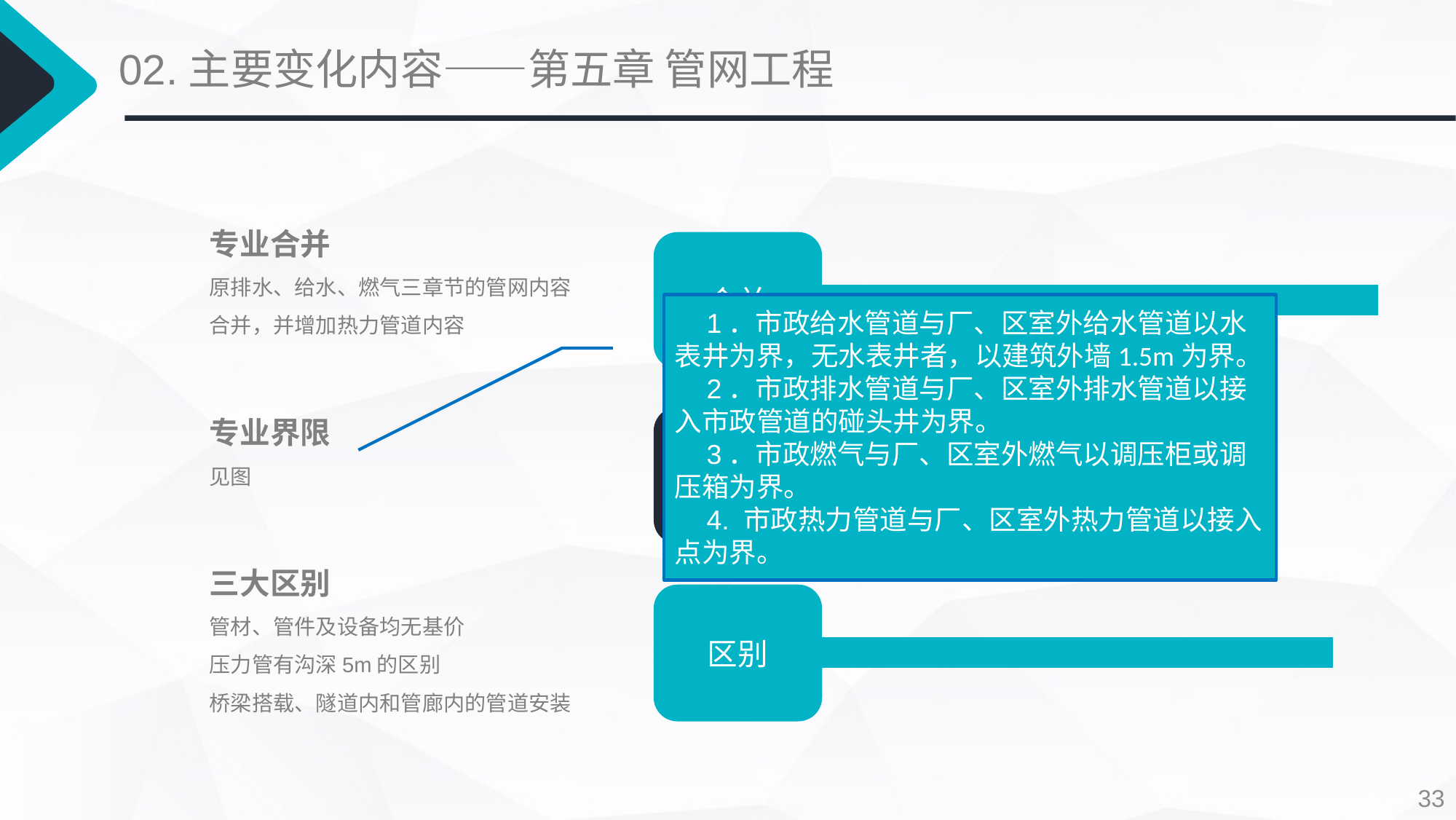

02.主要变化内容——第五章 管网工程
专业合并
原排水、给水、燃气三章节的管网内容合并，并增加热力管道内容
合并
1．市政给水管道与厂、区室外给水管道以水表井为界，无水表井者，以建筑外墙1.5m为界。
2．市政排水管道与厂、区室外排水管道以接入市政管道的碰头井为界。
3．市政燃气与厂、区室外燃气以调压柜或调压箱为界。
4. 市政热力管道与厂、区室外热力管道以接入点为界。
专业界限
见图
界限
三大区别
管材、管件及设备均无基价
压力管有沟深5m的区别
桥梁搭载、隧道内和管廊内的管道安装
区别
33